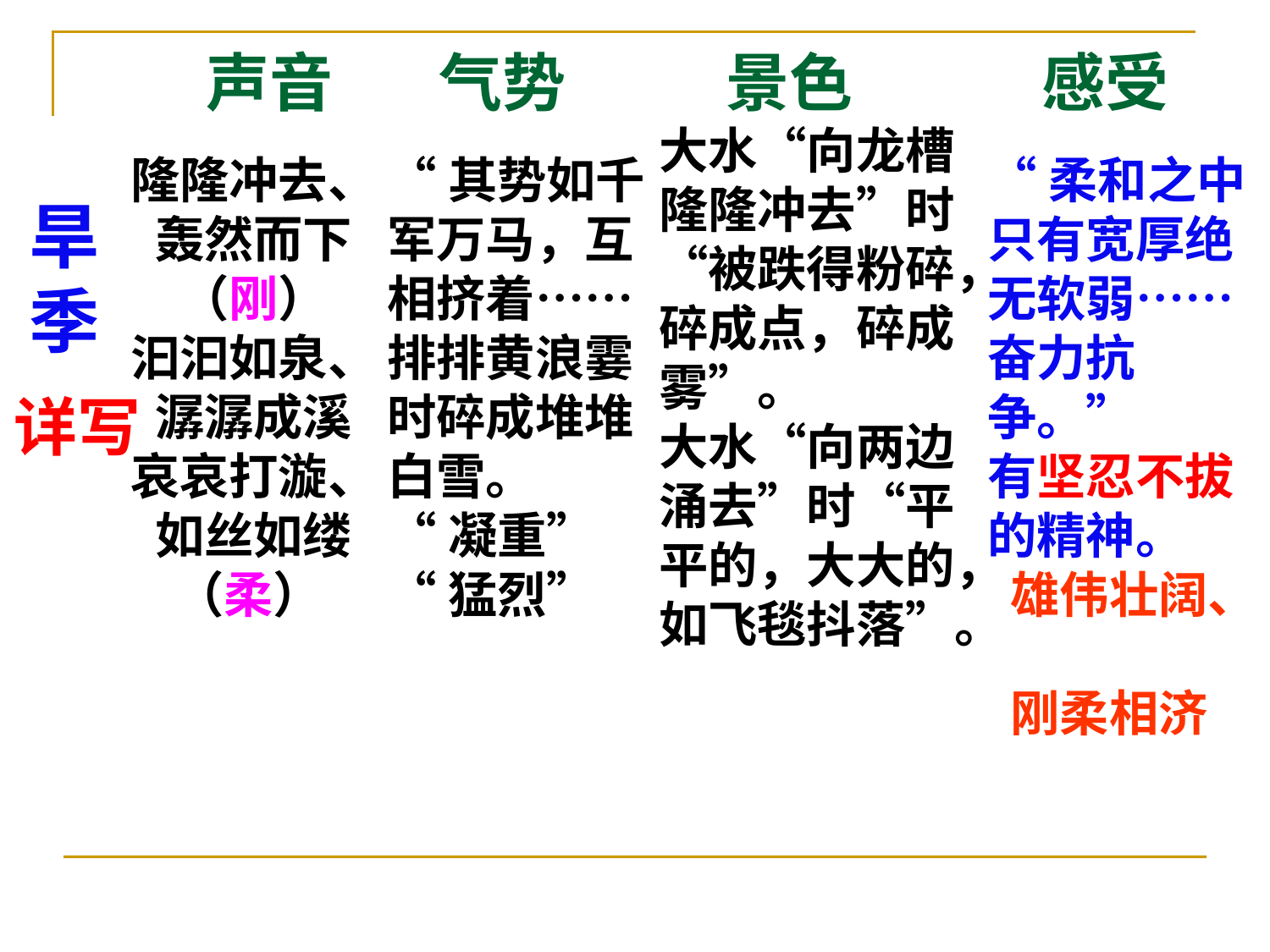

声音
景色
感受
气势
大水“向龙槽隆隆冲去”时“被跌得粉碎，碎成点，碎成雾”。
大水“向两边涌去”时“平平的，大大的，如飞毯抖落”。
“柔和之中只有宽厚绝无软弱……奋力抗争。”
有坚忍不拔的精神。
 雄伟壮阔、
 刚柔相济
隆隆冲去、轰然而下（刚）
汩汩如泉、潺潺成溪
哀哀打漩、如丝如缕
（柔）
“其势如千军万马，互相挤着……排排黄浪霎时碎成堆堆白雪。
“凝重”
“猛烈”
旱
季
详写